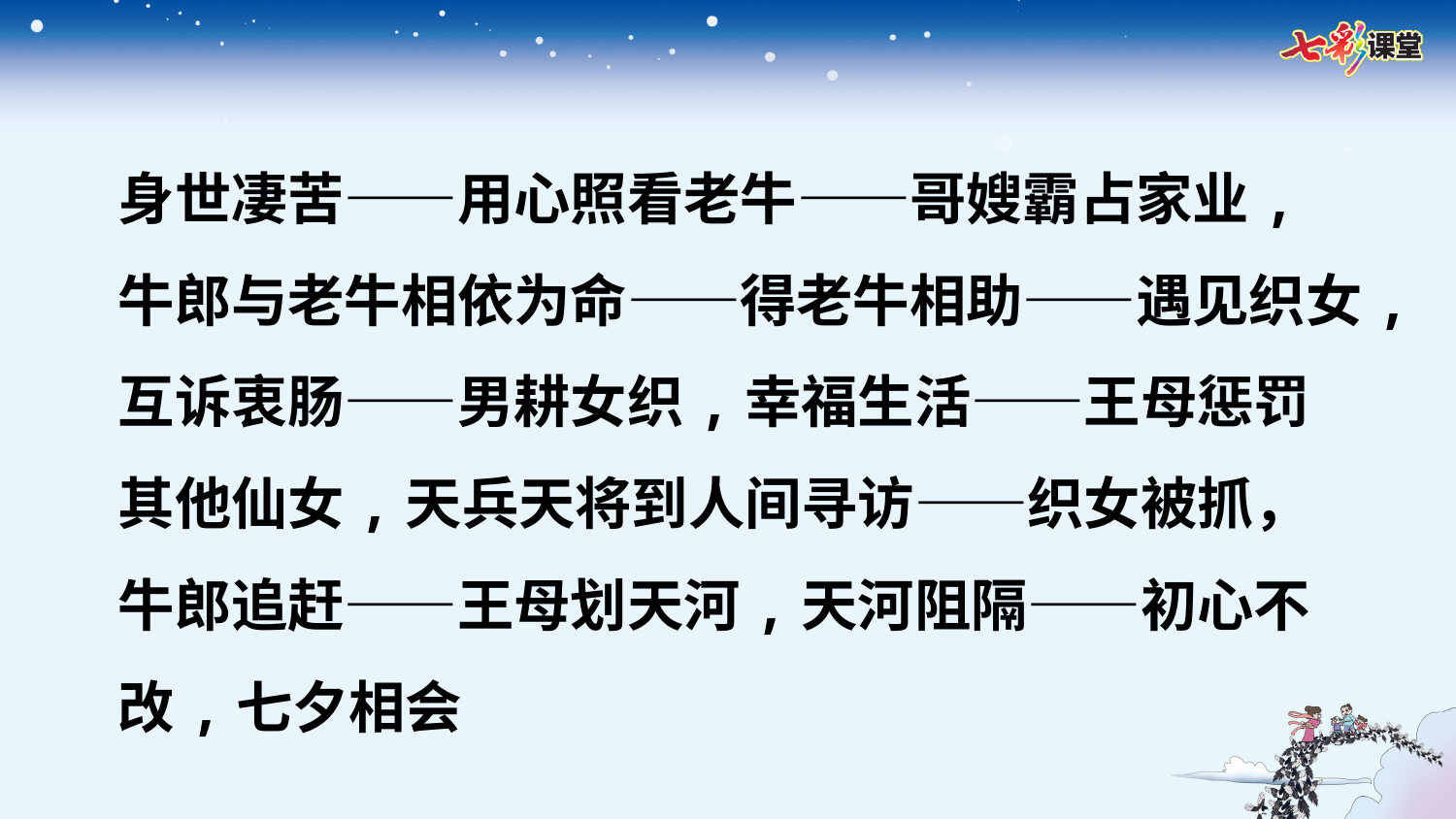

身世凄苦——用心照看老牛——哥嫂霸占家业,牛郎与老牛相依为命——得老牛相助——遇见织女,互诉衷肠——男耕女织,幸福生活——王母惩罚其他仙女,天兵天将到人间寻访——织女被抓，牛郎追赶——王母划天河,天河阻隔——初心不改,七夕相会